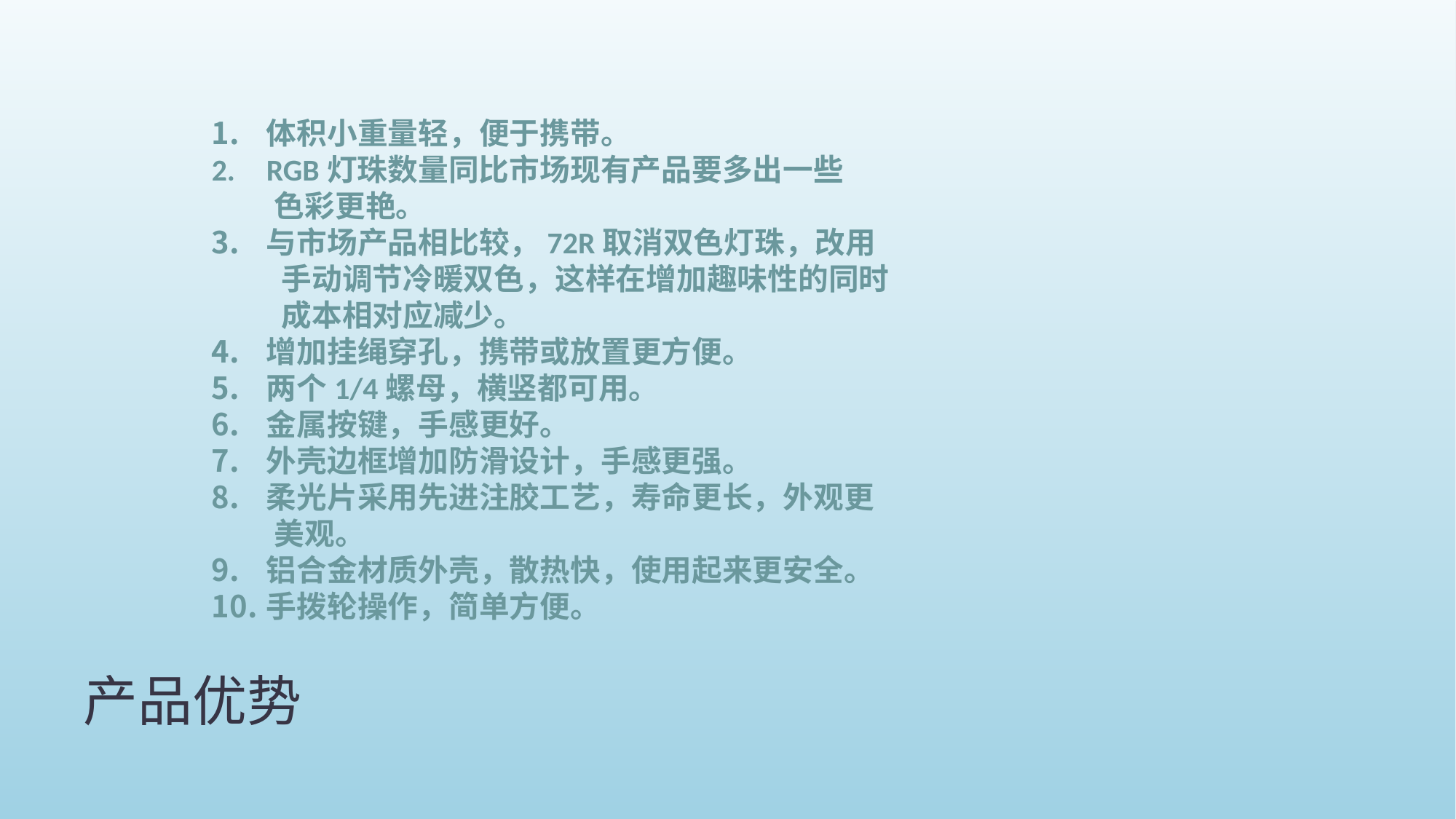

体积小重量轻，便于携带。
RGB灯珠数量同比市场现有产品要多出一些
        色彩更艳。
与市场产品相比较，72R取消双色灯珠，改用
         手动调节冷暖双色，这样在增加趣味性的同时
         成本相对应减少。
增加挂绳穿孔，携带或放置更方便。
两个1/4螺母，横竖都可用。
金属按键，手感更好。
外壳边框增加防滑设计，手感更强。
柔光片采用先进注胶工艺，寿命更长，外观更
        美观。
铝合金材质外壳，散热快，使用起来更安全。
手拨轮操作，简单方便。

# 产品优势